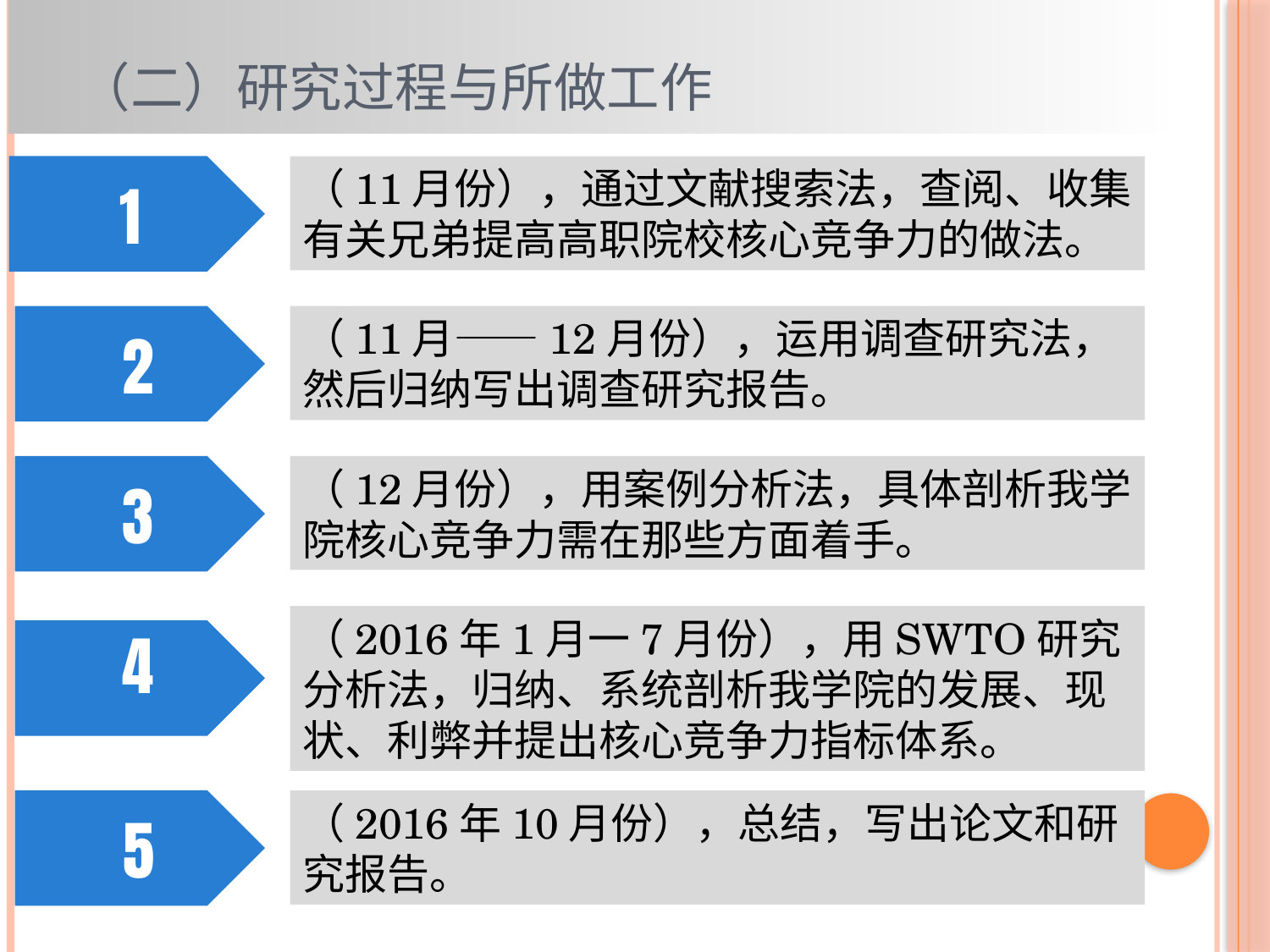

# （二）研究过程与所做工作

1
（11月份），通过文献搜索法，查阅、收集有关兄弟提高高职院校核心竞争力的做法。

2
（11月——12月份），运用调查研究法，然后归纳写出调查研究报告。
（12月份），用案例分析法，具体剖析我学院核心竞争力需在那些方面着手。

3
（2016年1月一7月份），用SWTO研究分析法，归纳、系统剖析我学院的发展、现状、利弊并提出核心竞争力指标体系。

4

5
（2016年10月份），总结，写出论文和研究报告。